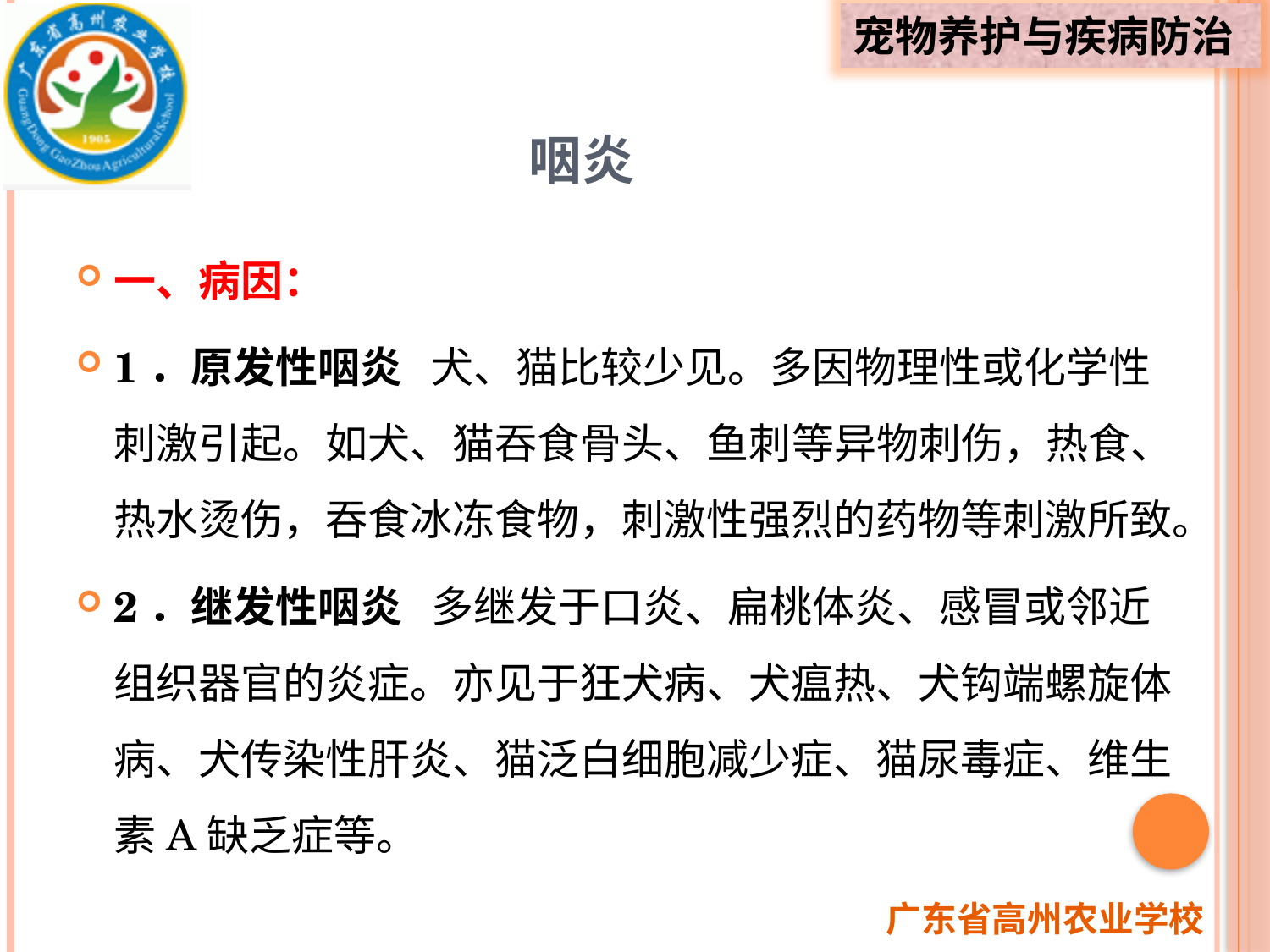

# 咽炎
一、病因：
1．原发性咽炎   犬、猫比较少见。多因物理性或化学性刺激引起。如犬、猫吞食骨头、鱼刺等异物刺伤，热食、热水烫伤，吞食冰冻食物，刺激性强烈的药物等刺激所致。
2．继发性咽炎   多继发于口炎、扁桃体炎、感冒或邻近组织器官的炎症。亦见于狂犬病、犬瘟热、犬钩端螺旋体病、犬传染性肝炎、猫泛白细胞减少症、猫尿毒症、维生素A缺乏症等。